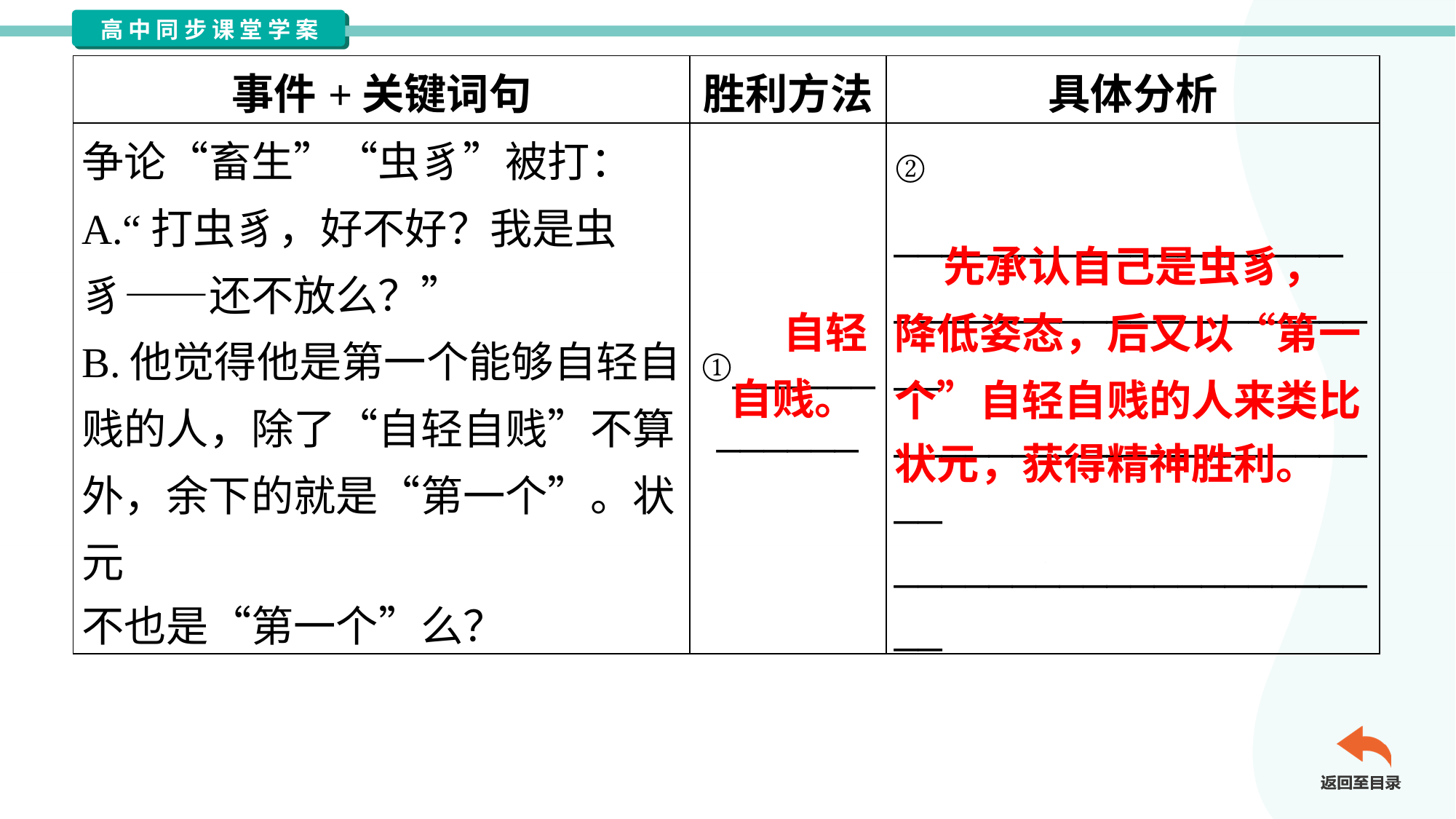

| 事件+关键词句 | 胜利方法 | 具体分析 |
| --- | --- | --- |
| 争论“畜生”“虫豸”被打： A.“打虫豸，好不好？我是虫 豸——还不放么？” B.他觉得他是第一个能够自轻自 贱的人，除了“自轻自贱”不算 外，余下的就是“第一个”。状元 不也是“第一个”么？ | ①\_\_\_\_\_\_ \_\_\_\_\_\_ | ② \_\_\_\_\_\_\_\_\_\_\_\_\_\_\_\_\_\_\_ \_\_\_\_\_\_\_\_\_\_\_\_\_\_\_\_\_\_\_\_\_\_ \_\_\_\_\_\_\_\_\_\_\_\_\_\_\_\_\_\_\_\_\_\_ \_\_\_\_\_\_\_\_\_\_\_\_\_\_\_\_\_\_\_\_\_\_ |
    先承认自己是虫豸，
降低姿态，后又以“第一
个”自轻自贱的人来类比
状元，获得精神胜利。
自轻自贱。